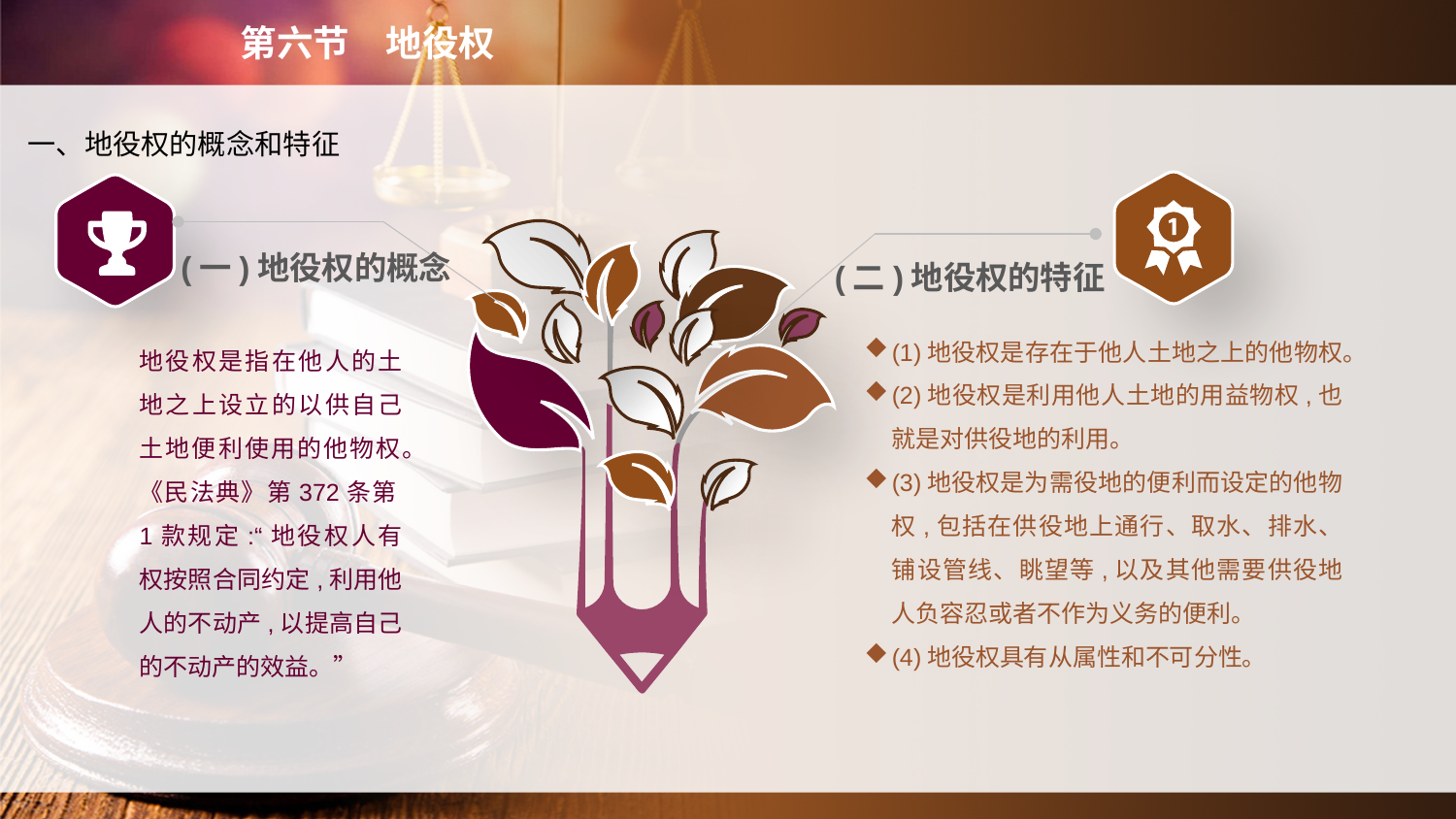

第六节　地役权
一、地役权的概念和特征

(一)地役权的概念
(二)地役权的特征
(1)地役权是存在于他人土地之上的他物权。
(2)地役权是利用他人土地的用益物权,也就是对供役地的利用。
(3)地役权是为需役地的便利而设定的他物权,包括在供役地上通行、取水、排水、铺设管线、眺望等,以及其他需要供役地人负容忍或者不作为义务的便利。
(4)地役权具有从属性和不可分性。
地役权是指在他人的土地之上设立的以供自己土地便利使用的他物权。《民法典》第372条第1款规定:“地役权人有权按照合同约定,利用他人的不动产,以提高自己的不动产的效益。”